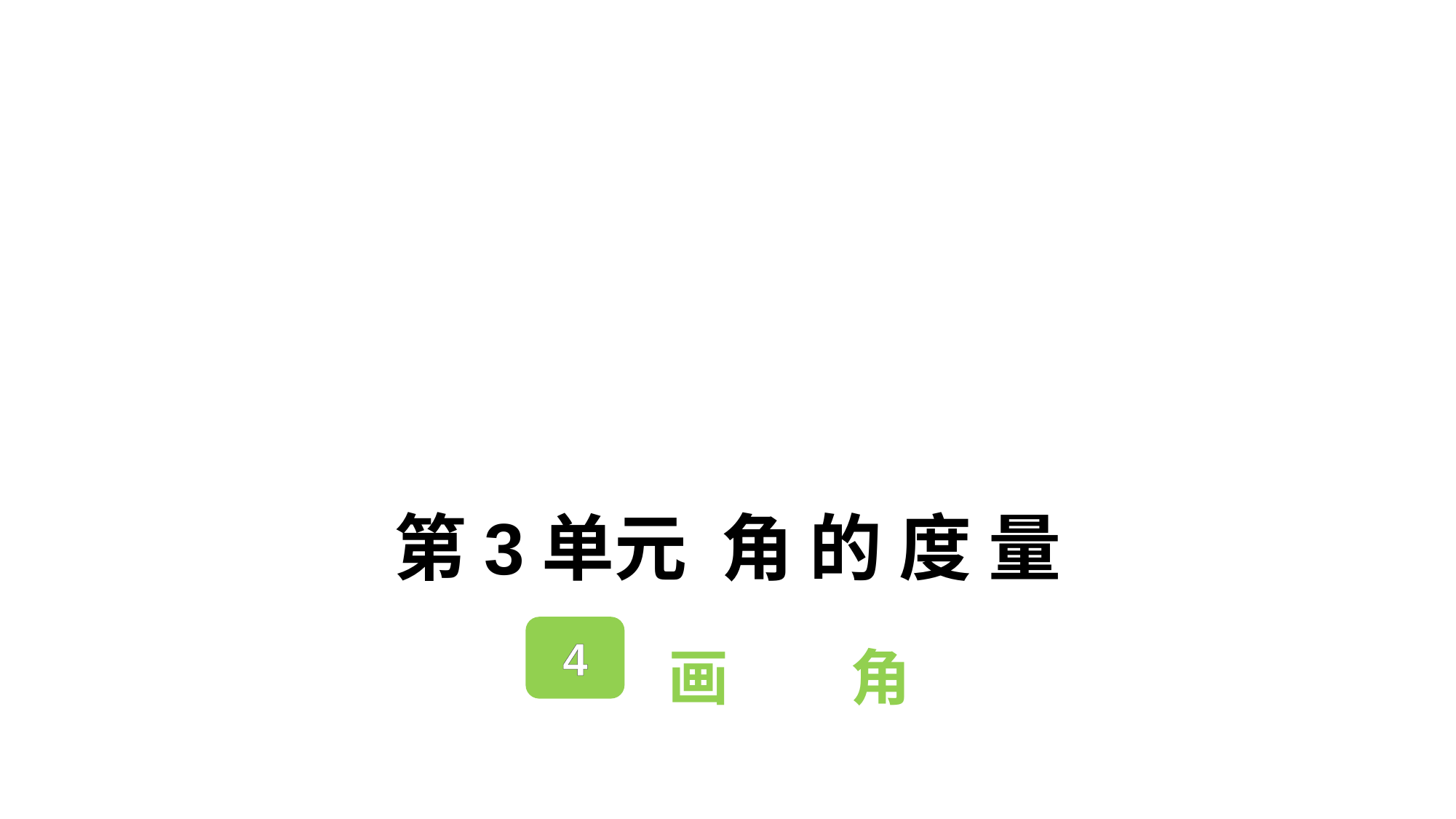

第3单元  角 的 度 量
画　　角

4